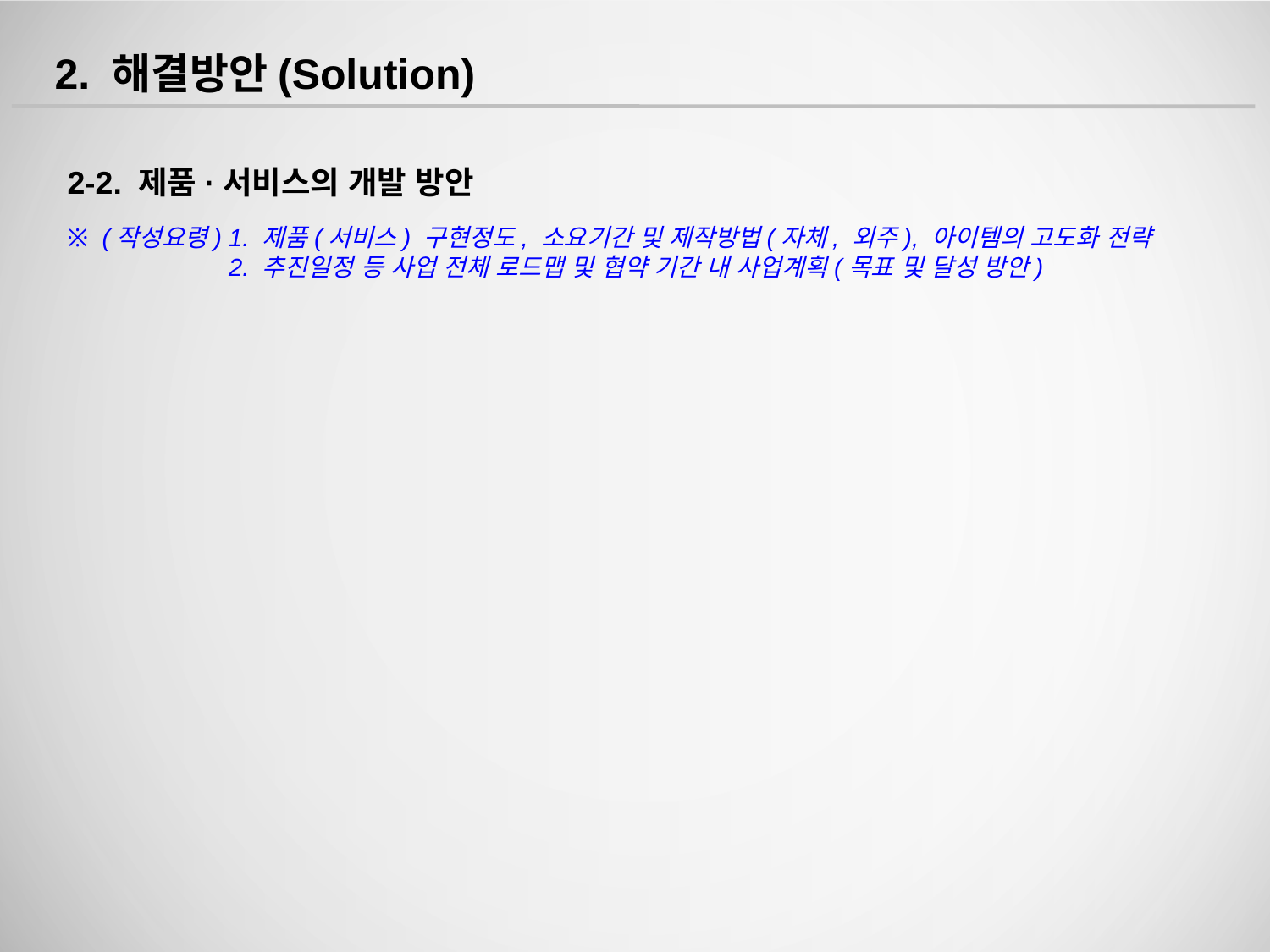

2. 해결방안(Solution)
2-2. 제품·서비스의 개발 방안

※  (작성요령) 1. 제품(서비스) 구현정도, 소요기간 및 제작방법(자체, 외주), 아이템의 고도화 전략
2. 추진일정 등 사업 전체 로드맵 및 협약 기간 내 사업계획(목표 및 달성 방안)